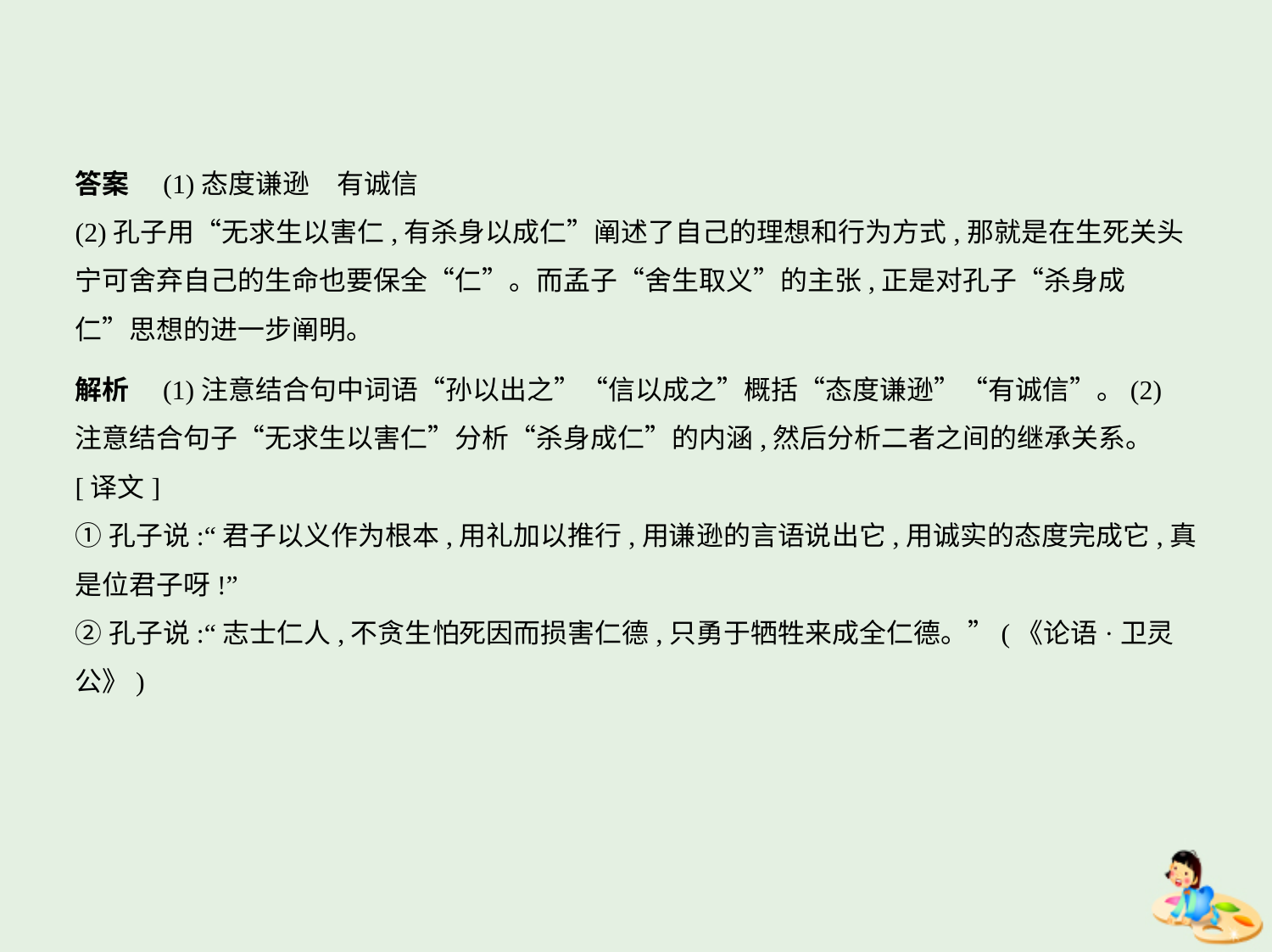

答案　(1)态度谦逊　有诚信
(2)孔子用“无求生以害仁,有杀身以成仁”阐述了自己的理想和行为方式,那就是在生死关头
宁可舍弃自己的生命也要保全“仁”。而孟子“舍生取义”的主张,正是对孔子“杀身成
仁”思想的进一步阐明。
解析　(1)注意结合句中词语“孙以出之”“信以成之”概括“态度谦逊”“有诚信”。(2)
注意结合句子“无求生以害仁”分析“杀身成仁”的内涵,然后分析二者之间的继承关系。
[译文]
①孔子说:“君子以义作为根本,用礼加以推行,用谦逊的言语说出它,用诚实的态度完成它,真
是位君子呀!”
②孔子说:“志士仁人,不贪生怕死因而损害仁德,只勇于牺牲来成全仁德。”(《论语·卫灵
公》)